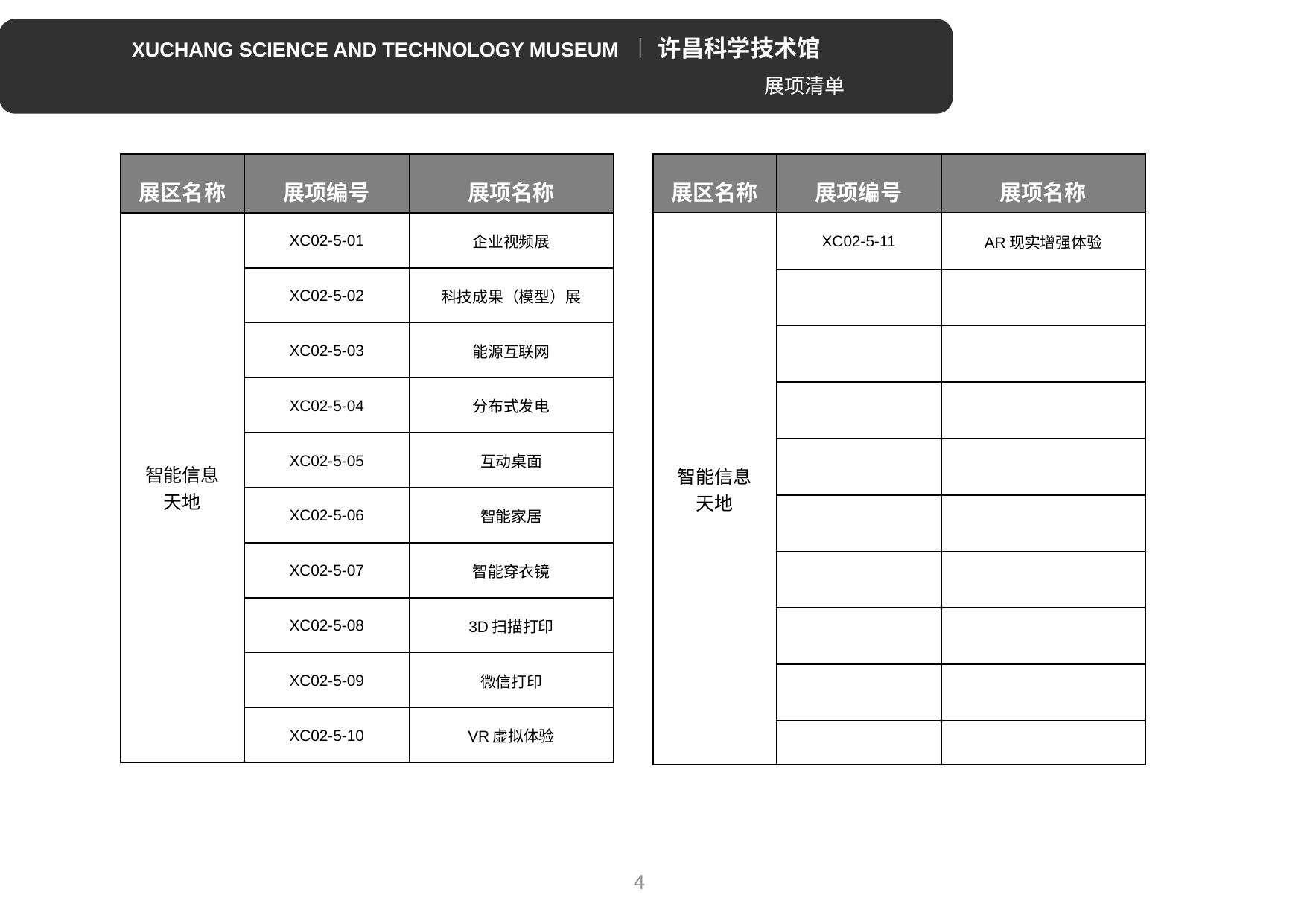

XUCHANG SCIENCE AND TECHNOLOGY MUSEUM ︱ 许昌科学技术馆
展项清单
| 展区名称 | 展项编号 | 展项名称 |
| --- | --- | --- |
| 智能信息 天地 | XC02-5-11 | AR现实增强体验 |
|  |  |  |
|  |  |  |
|  |  |  |
|  |  |  |
|  |  |  |
|  |  |  |
|  |  |  |
|  |  |  |
|  |  |  |
| 展区名称 | 展项编号 | 展项名称 |
| --- | --- | --- |
| 智能信息 天地 | XC02-5-01 | 企业视频展 |
|  | XC02-5-02 | 科技成果（模型）展 |
|  | XC02-5-03 | 能源互联网 |
|  | XC02-5-04 | 分布式发电 |
|  | XC02-5-05 | 互动桌面 |
|  | XC02-5-06 | 智能家居 |
|  | XC02-5-07 | 智能穿衣镜 |
|  | XC02-5-08 | 3D扫描打印 |
|  | XC02-5-09 | 微信打印 |
|  | XC02-5-10 | VR虚拟体验 |
4